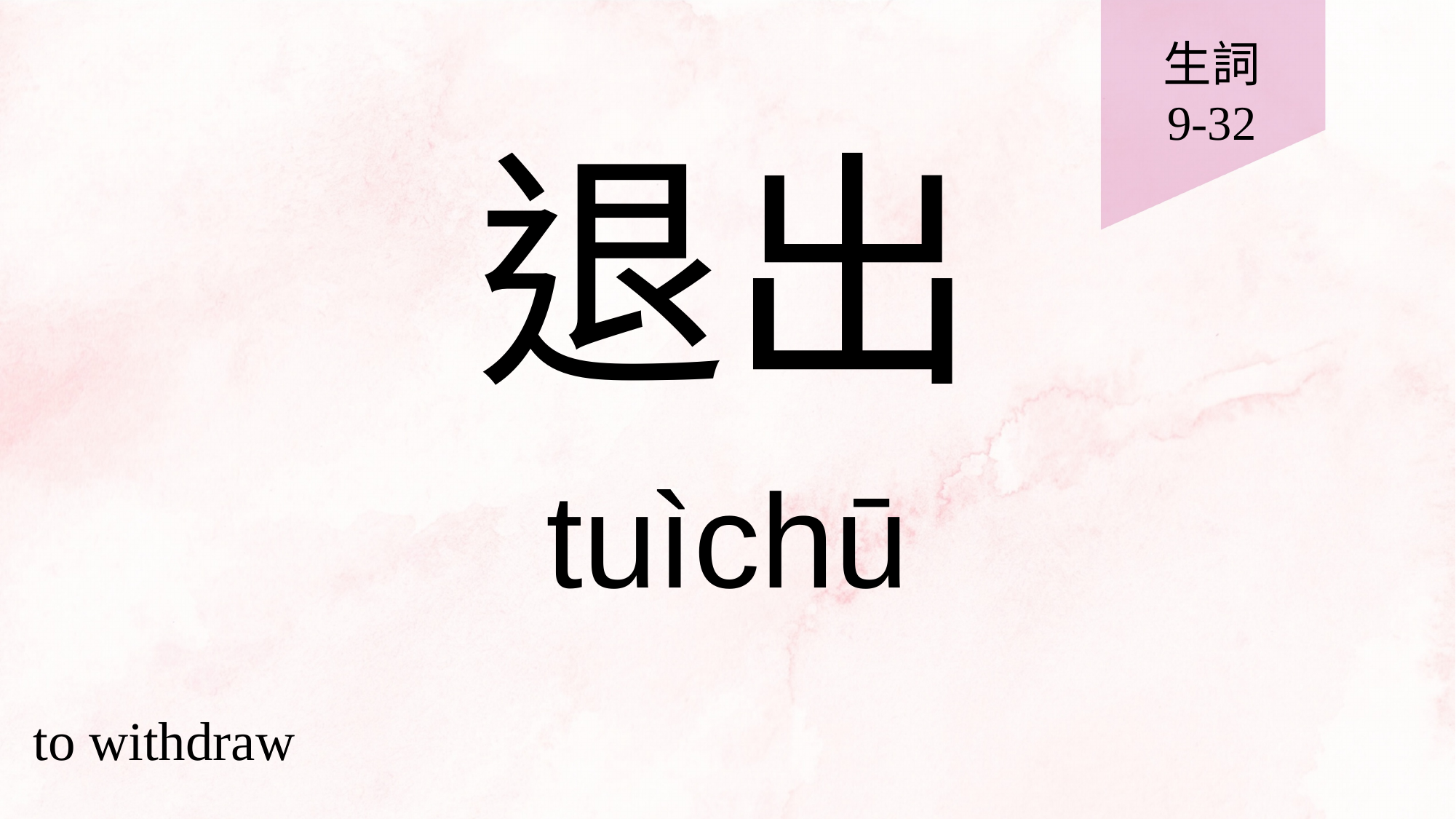

生詞
9-32
# 退出
tuìchū
to withdraw